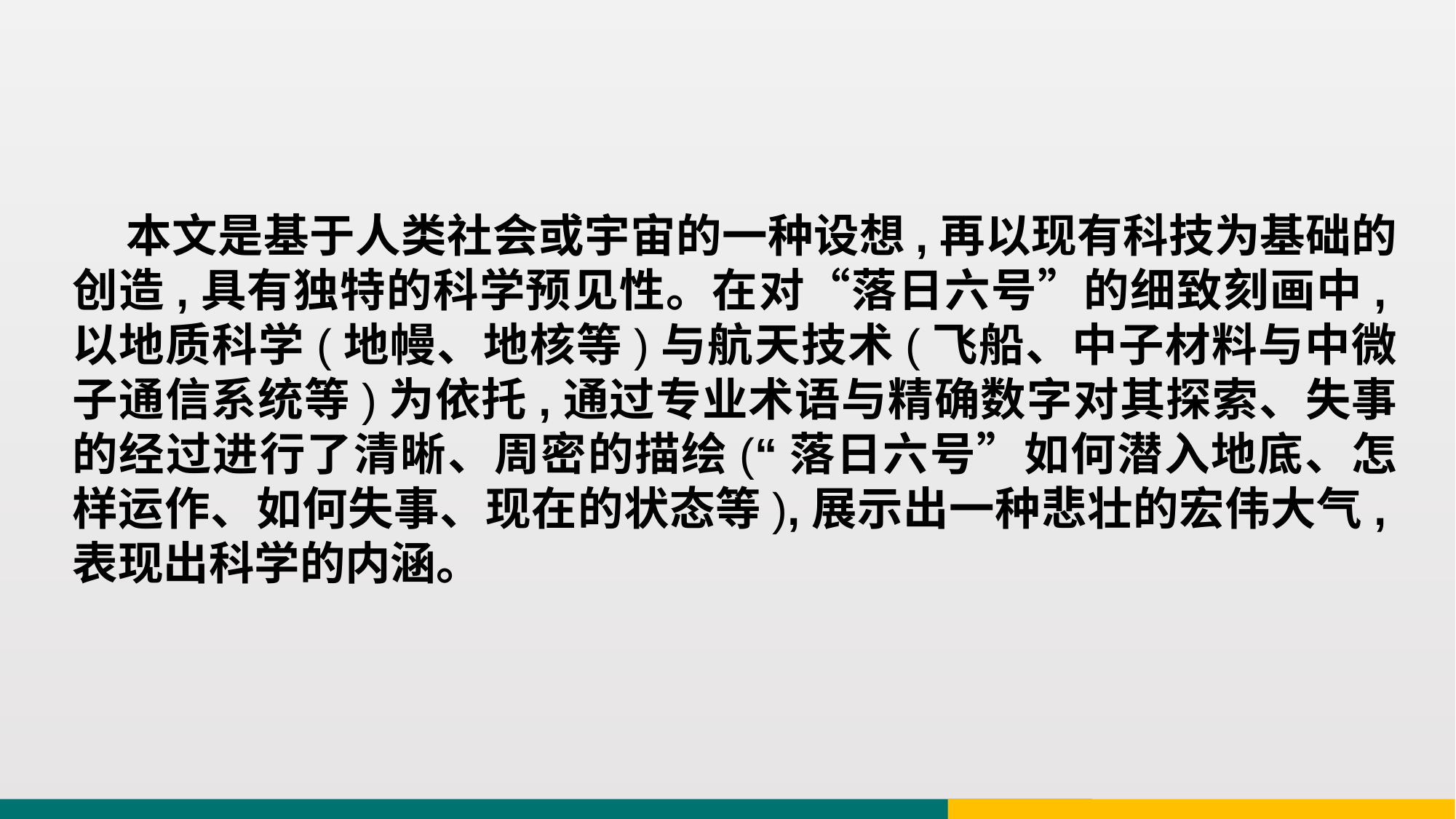

本文是基于人类社会或宇宙的一种设想,再以现有科技为基础的创造,具有独特的科学预见性。在对“落日六号”的细致刻画中,以地质科学(地幔、地核等)与航天技术(飞船、中子材料与中微子通信系统等)为依托,通过专业术语与精确数字对其探索、失事的经过进行了清晰、周密的描绘(“落日六号”如何潜入地底、怎样运作、如何失事、现在的状态等),展示出一种悲壮的宏伟大气,表现出科学的内涵。